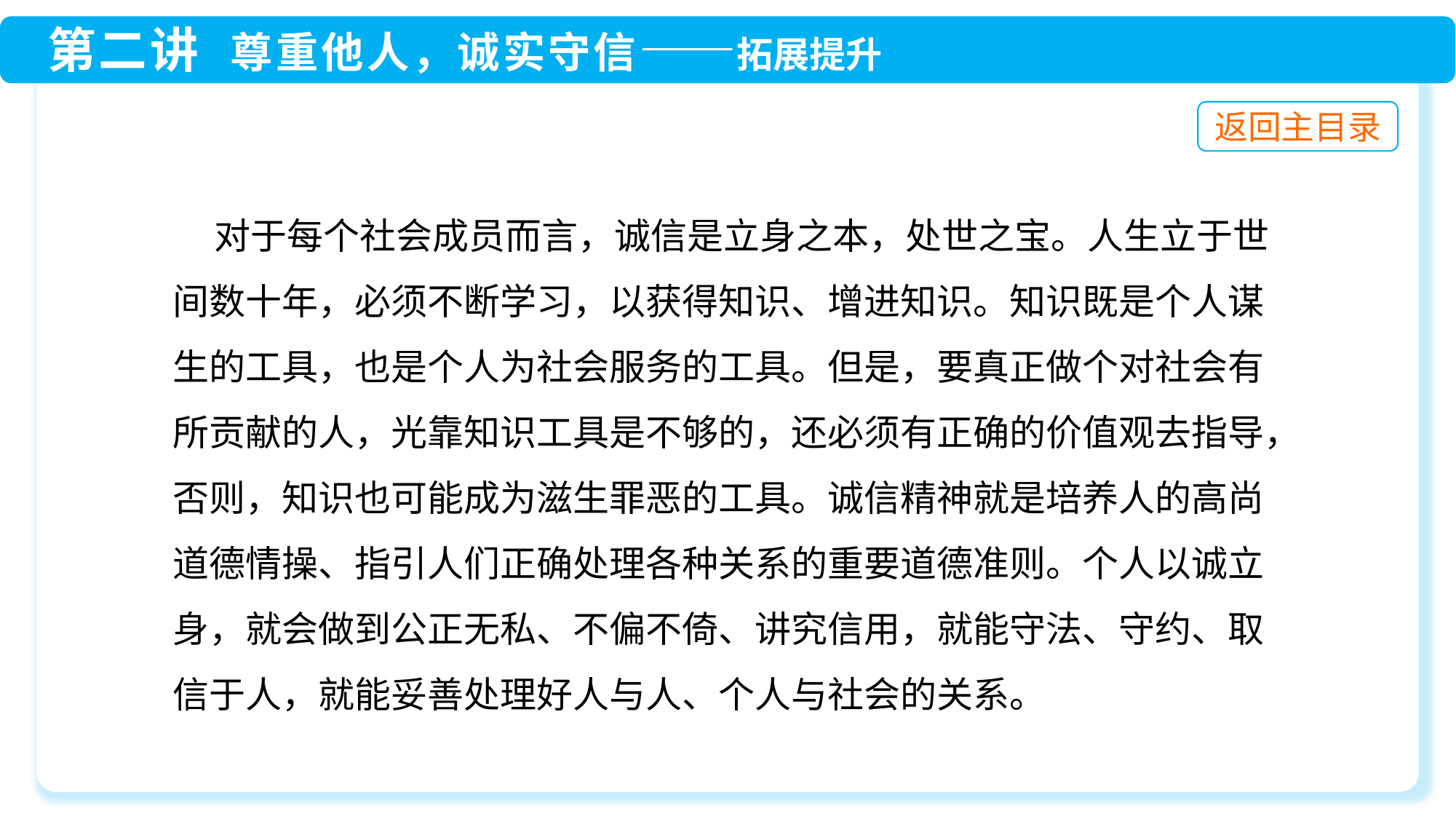

对于每个社会成员而言，诚信是立身之本，处世之宝。人生立于世间数十年，必须不断学习，以获得知识、增进知识。知识既是个人谋生的工具，也是个人为社会服务的工具。但是，要真正做个对社会有所贡献的人，光靠知识工具是不够的，还必须有正确的价值观去指导，否则，知识也可能成为滋生罪恶的工具。诚信精神就是培养人的高尚道德情操、指引人们正确处理各种关系的重要道德准则。个人以诚立身，就会做到公正无私、不偏不倚、讲究信用，就能守法、守约、取信于人，就能妥善处理好人与人、个人与社会的关系。